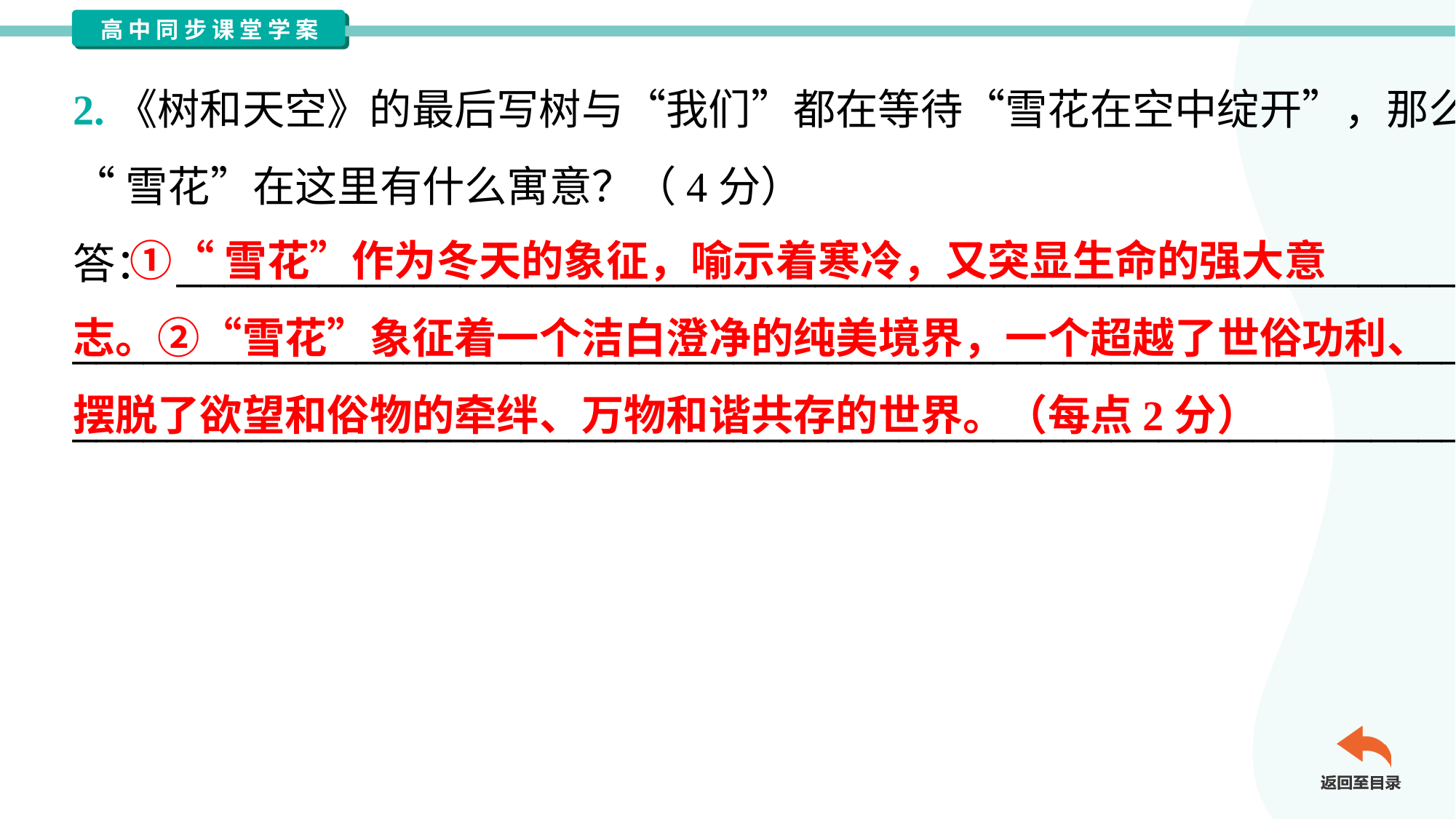

2.《树和天空》的最后写树与“我们”都在等待“雪花在空中绽开”，那么，
“雪花”在这里有什么寓意？（4分）
答： ________________________________________________________
_____________________________________________________________
_____________________________________________________________
      ①“雪花”作为冬天的象征，喻示着寒冷，又突显生命的强大意
志。②“雪花”象征着一个洁白澄净的纯美境界，一个超越了世俗功利、
摆脱了欲望和俗物的牵绊、万物和谐共存的世界。（每点2分）